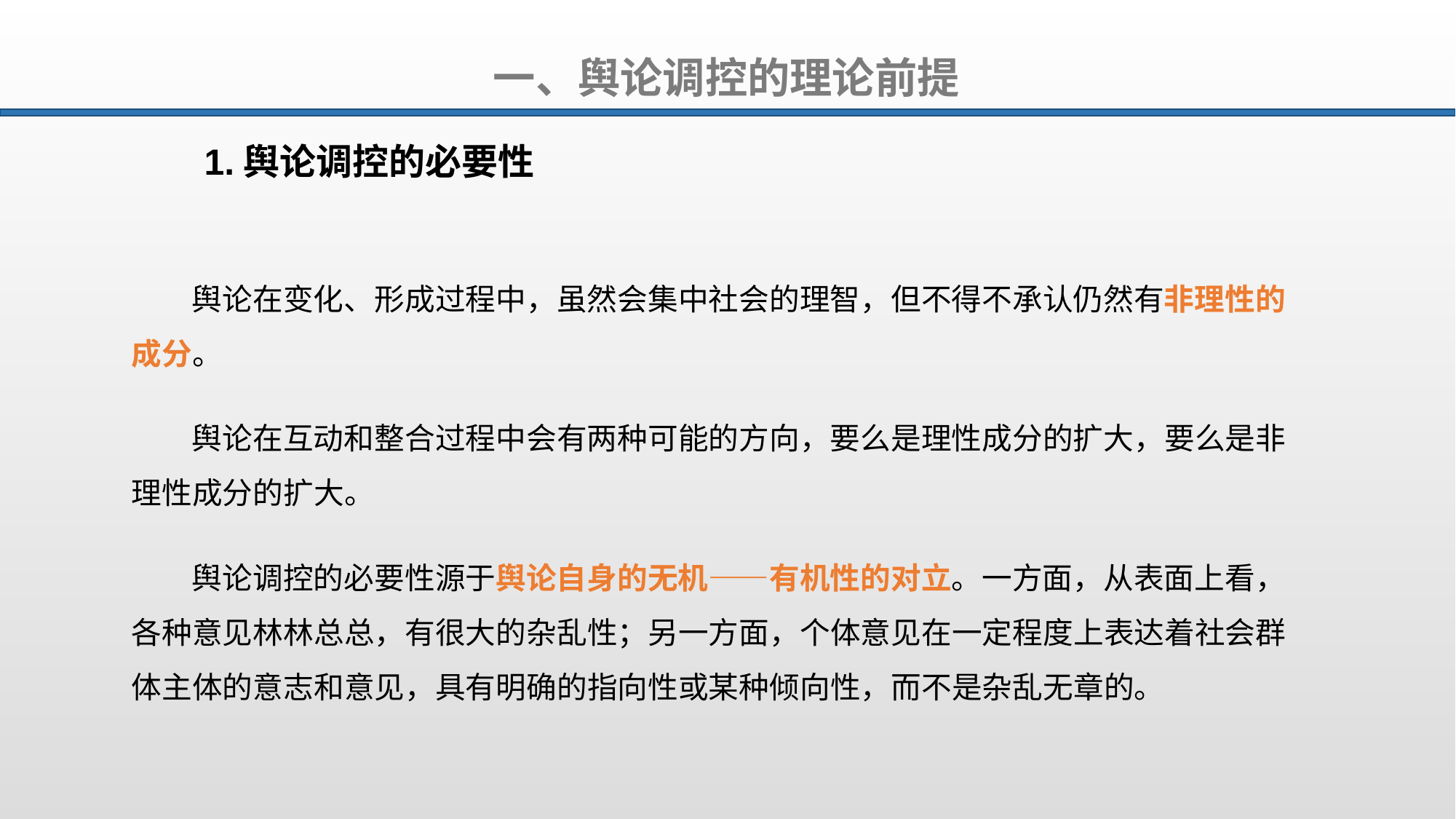

一、舆论调控的理论前提

1.舆论调控的必要性
舆论在变化、形成过程中，虽然会集中社会的理智，但不得不承认仍然有非理性的成分。
舆论在互动和整合过程中会有两种可能的方向，要么是理性成分的扩大，要么是非理性成分的扩大。
舆论调控的必要性源于舆论自身的无机——有机性的对立。一方面，从表面上看，各种意见林林总总，有很大的杂乱性；另一方面，个体意见在一定程度上表达着社会群体主体的意志和意见，具有明确的指向性或某种倾向性，而不是杂乱无章的。